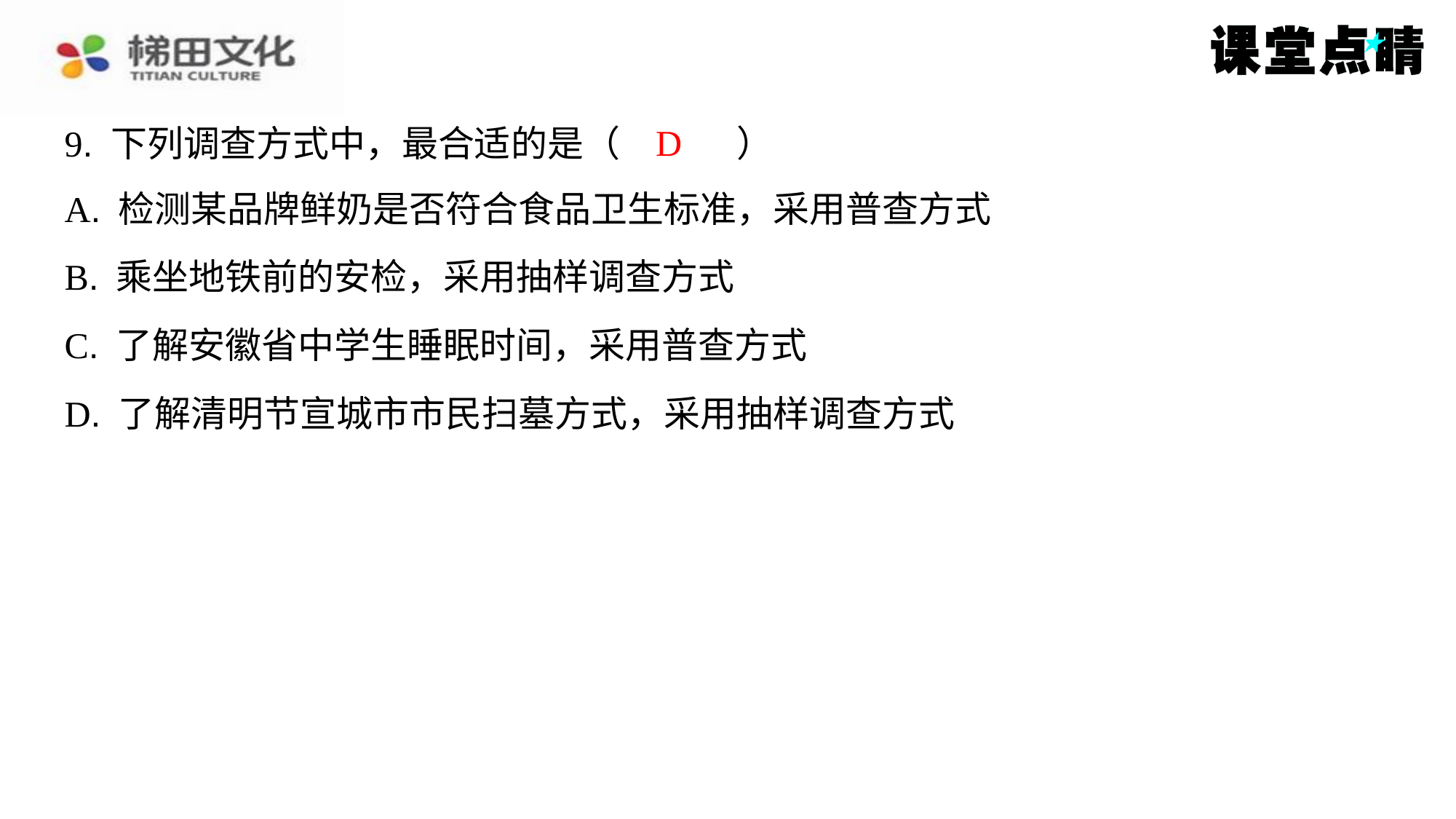

D
9. 下列调查方式中，最合适的是（　D　）
| A. 检测某品牌鲜奶是否符合食品卫生标准，采用普查方式 |
| --- |
| B. 乘坐地铁前的安检，采用抽样调查方式 |
| C. 了解安徽省中学生睡眠时间，采用普查方式 |
| D. 了解清明节宣城市市民扫墓方式，采用抽样调查方式 |